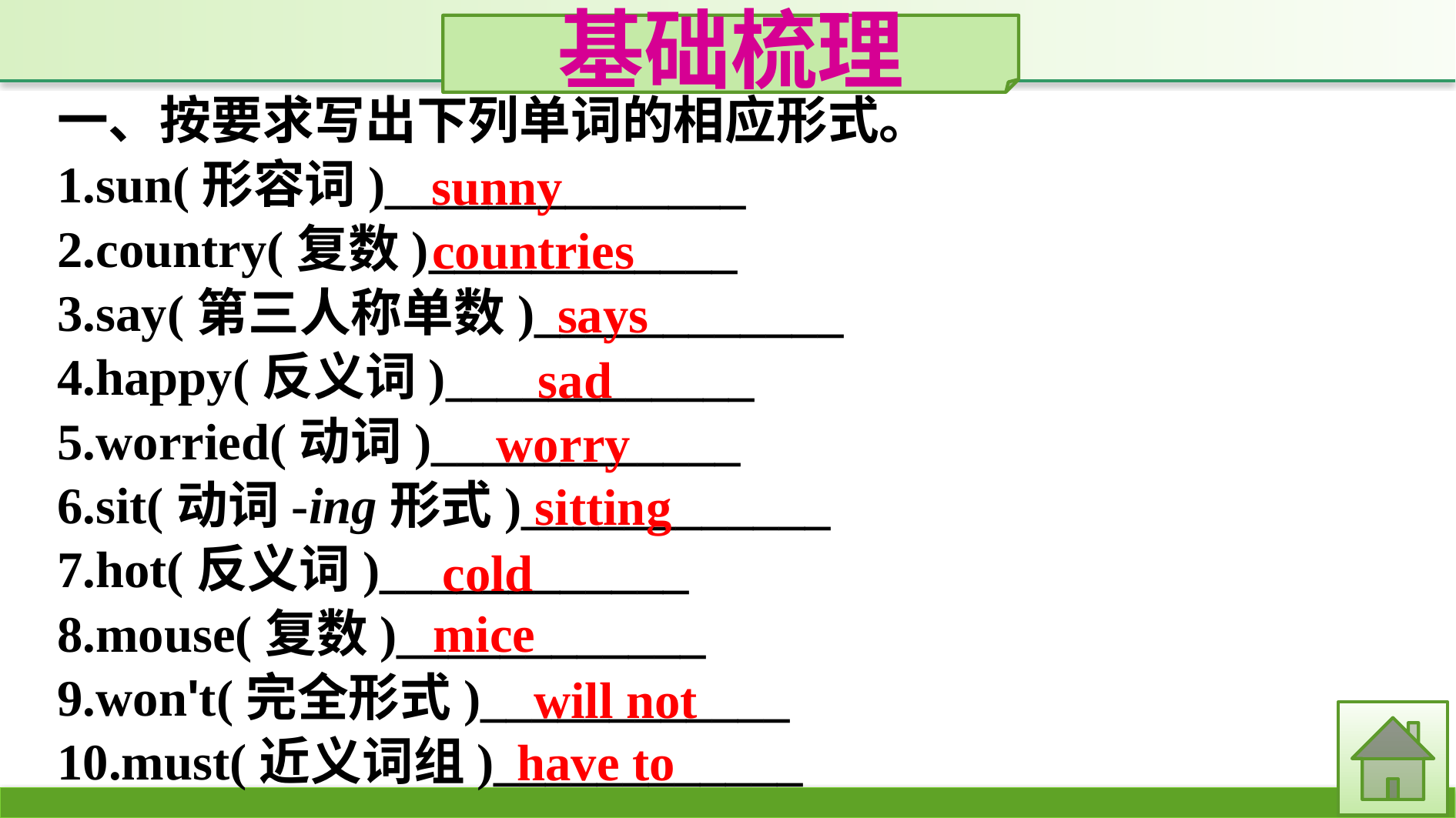

基础梳理
一、按要求写出下列单词的相应形式。
1.sun(形容词)______________
2.country(复数)____________
3.say(第三人称单数)____________
4.happy(反义词)____________
5.worried(动词)____________
6.sit(动词-ing形式)____________
7.hot(反义词)____________
8.mouse(复数)____________
9.won't(完全形式)____________
10.must(近义词组)____________
sunny
countries
says
sad
worry
sitting
cold
mice
will not
have to